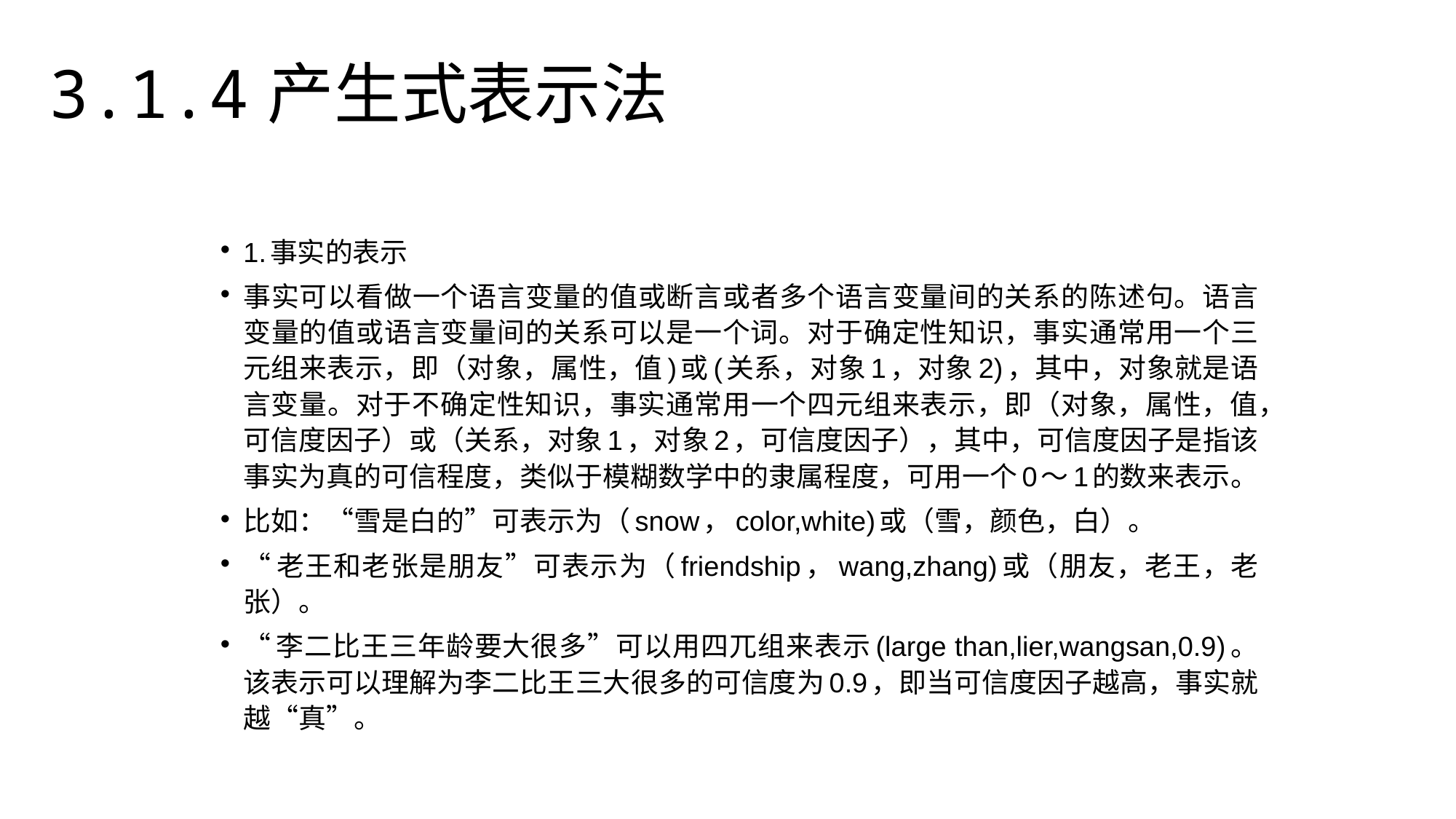

3.1.4产生式表示法
1.事实的表示
事实可以看做一个语言变量的值或断言或者多个语言变量间的关系的陈述句。语言变量的值或语言变量间的关系可以是一个词。对于确定性知识，事实通常用一个三元组来表示，即（对象，属性，值)或(关系，对象1，对象2)，其中，对象就是语言变量。对于不确定性知识，事实通常用一个四元组来表示，即（对象，属性，值，可信度因子）或（关系，对象1，对象2，可信度因子），其中，可信度因子是指该事实为真的可信程度，类似于模糊数学中的隶属程度，可用一个0〜1的数来表示。
比如：“雪是白的”可表示为（snow，color,white)或（雪，颜色，白）。
“老王和老张是朋友”可表示为（friendship，wang,zhang)或（朋友，老王，老张）。
“李二比王三年龄要大很多”可以用四兀组来表示(large than,lier,wangsan,0.9)。该表示可以理解为李二比王三大很多的可信度为0.9，即当可信度因子越高，事实就越“真”。